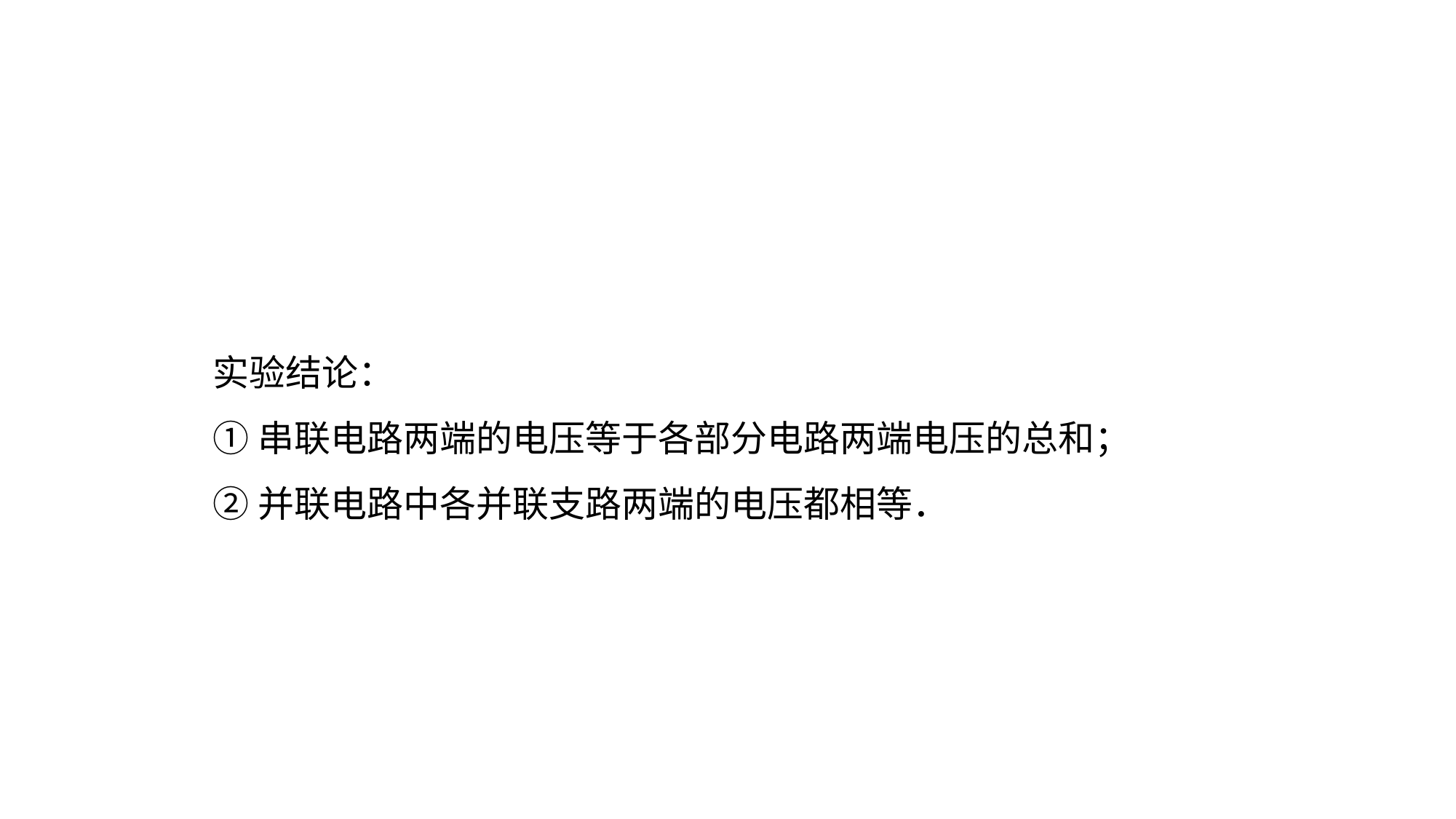

实验结论：
①串联电路两端的电压等于各部分电路两端电压的总和；
②并联电路中各并联支路两端的电压都相等．